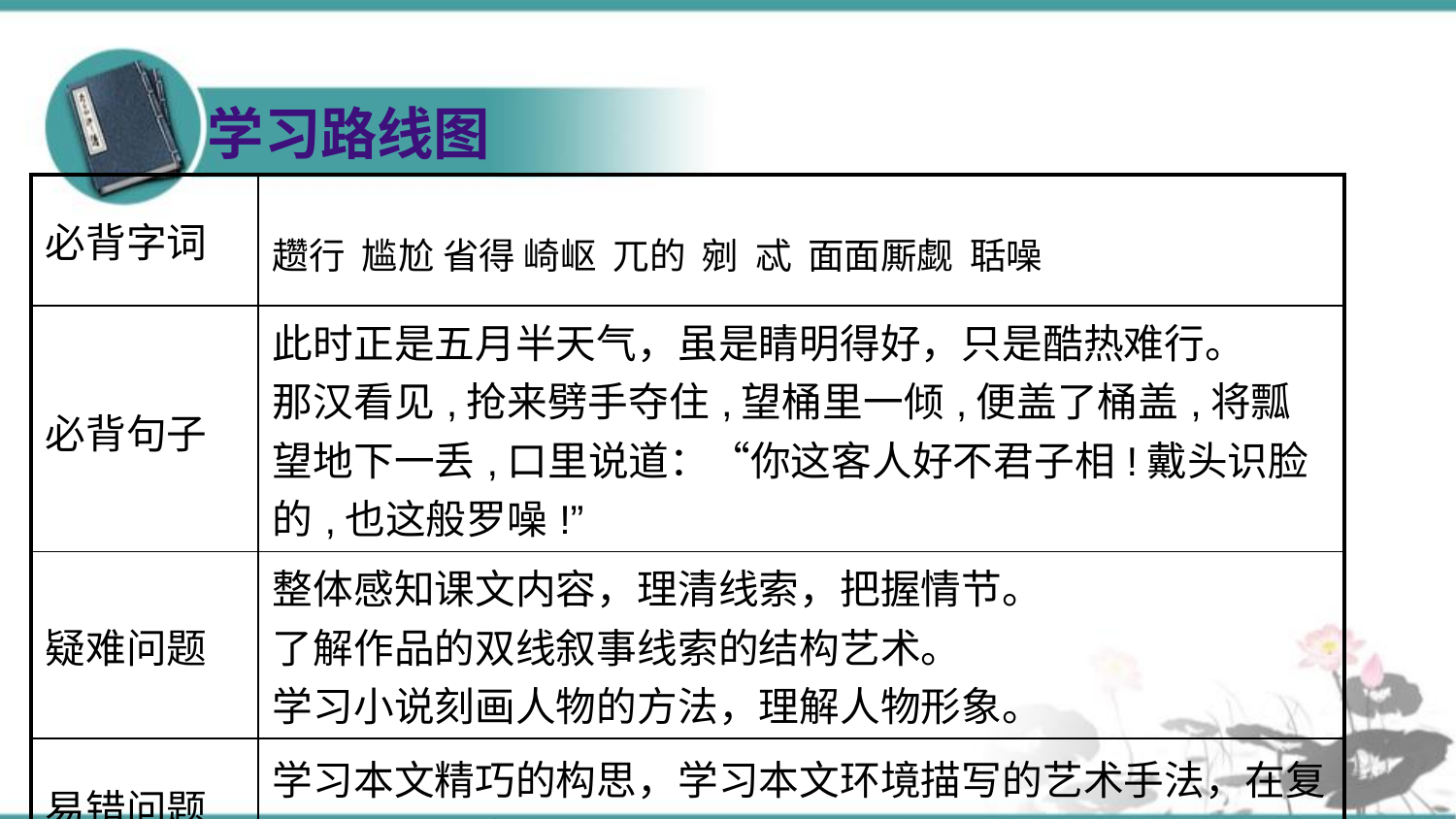

学习路线图
| 必背字词 | 趱行 尴尬 省得 崎岖 兀的 剜 忒 面面厮觑 聒噪 |
| --- | --- |
| 必背句子 | 此时正是五月半天气，虽是睛明得好，只是酷热难行。 那汉看见,抢来劈手夺住,望桶里一倾,便盖了桶盖,将瓢望地下一丢,口里说道：“你这客人好不君子相!戴头识脸的,也这般罗噪!” |
| 疑难问题 | 整体感知课文内容，理清线索，把握情节。 了解作品的双线叙事线索的结构艺术。 学习小说刻画人物的方法，理解人物形象。 |
| 易错问题 | 学习本文精巧的构思，学习本文环境描写的艺术手法，在复杂的矛盾冲突中刻画人物性格的写法。 |